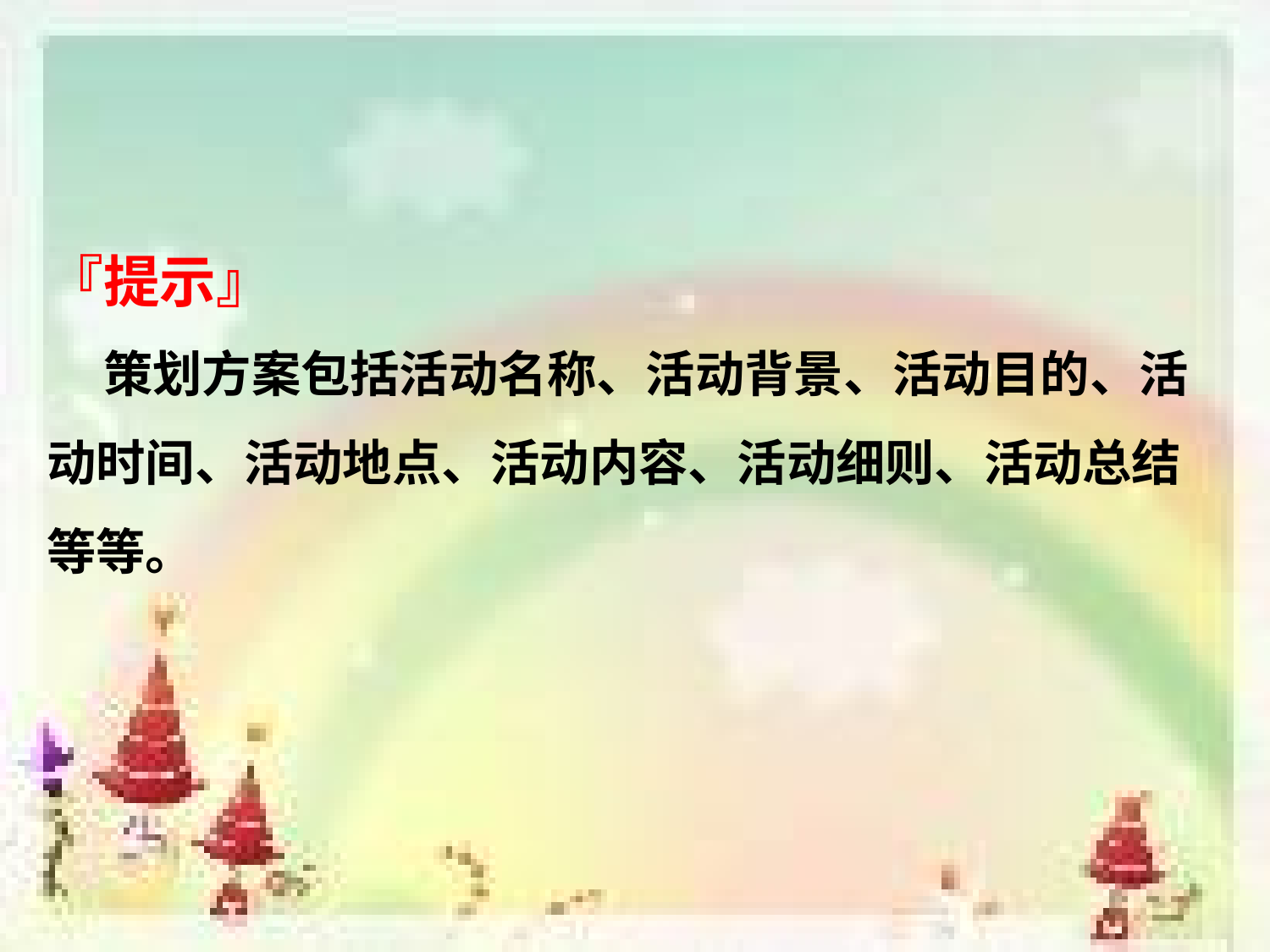

『提示』
    策划方案包括活动名称、活动背景、活动目的、活动时间、活动地点、活动内容、活动细则、活动总结等等。